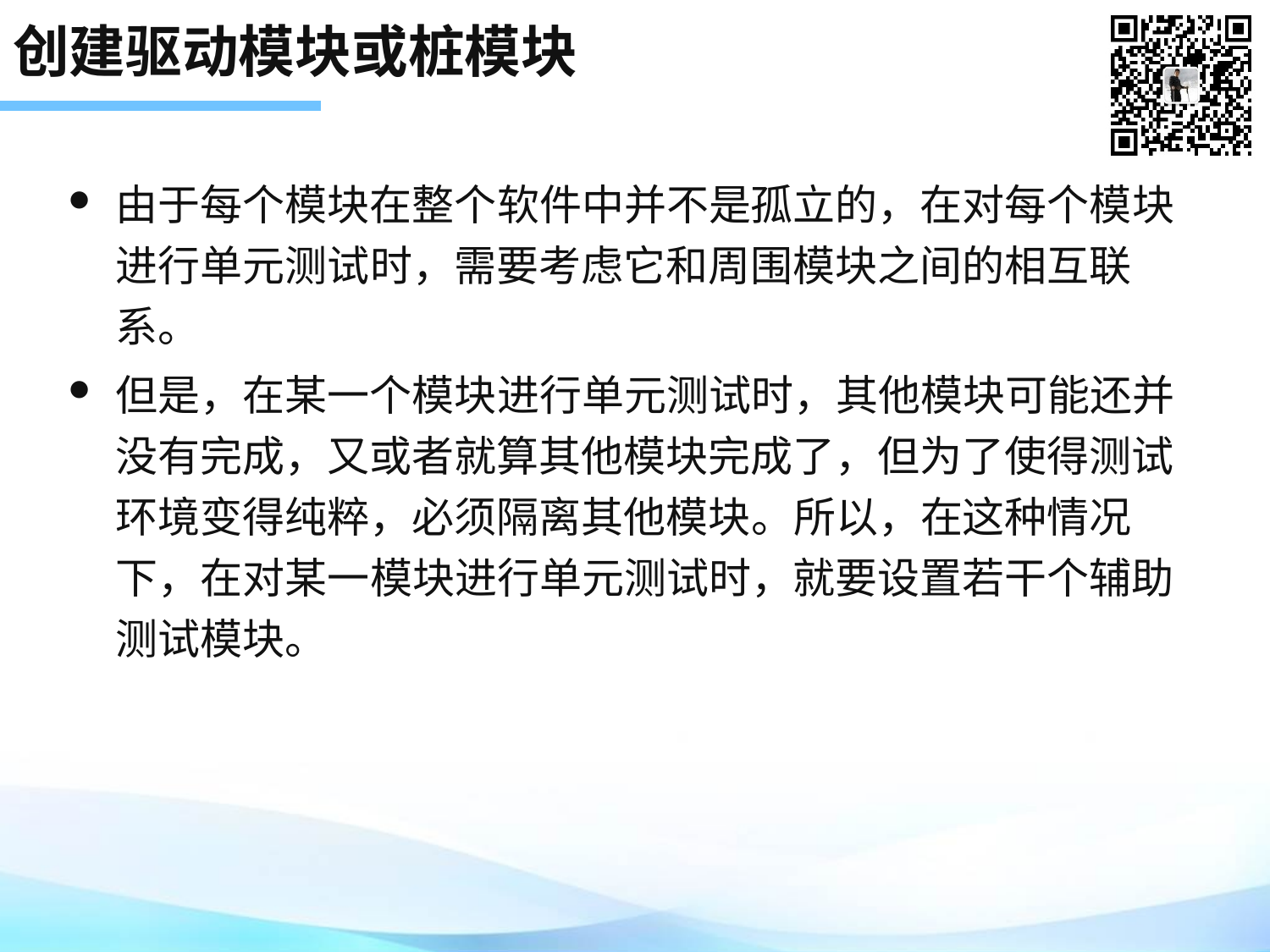

# 创建驱动模块或桩模块
由于每个模块在整个软件中并不是孤立的，在对每个模块进行单元测试时，需要考虑它和周围模块之间的相互联系。
但是，在某一个模块进行单元测试时，其他模块可能还并没有完成，又或者就算其他模块完成了，但为了使得测试环境变得纯粹，必须隔离其他模块。所以，在这种情况下，在对某一模块进行单元测试时，就要设置若干个辅助测试模块。